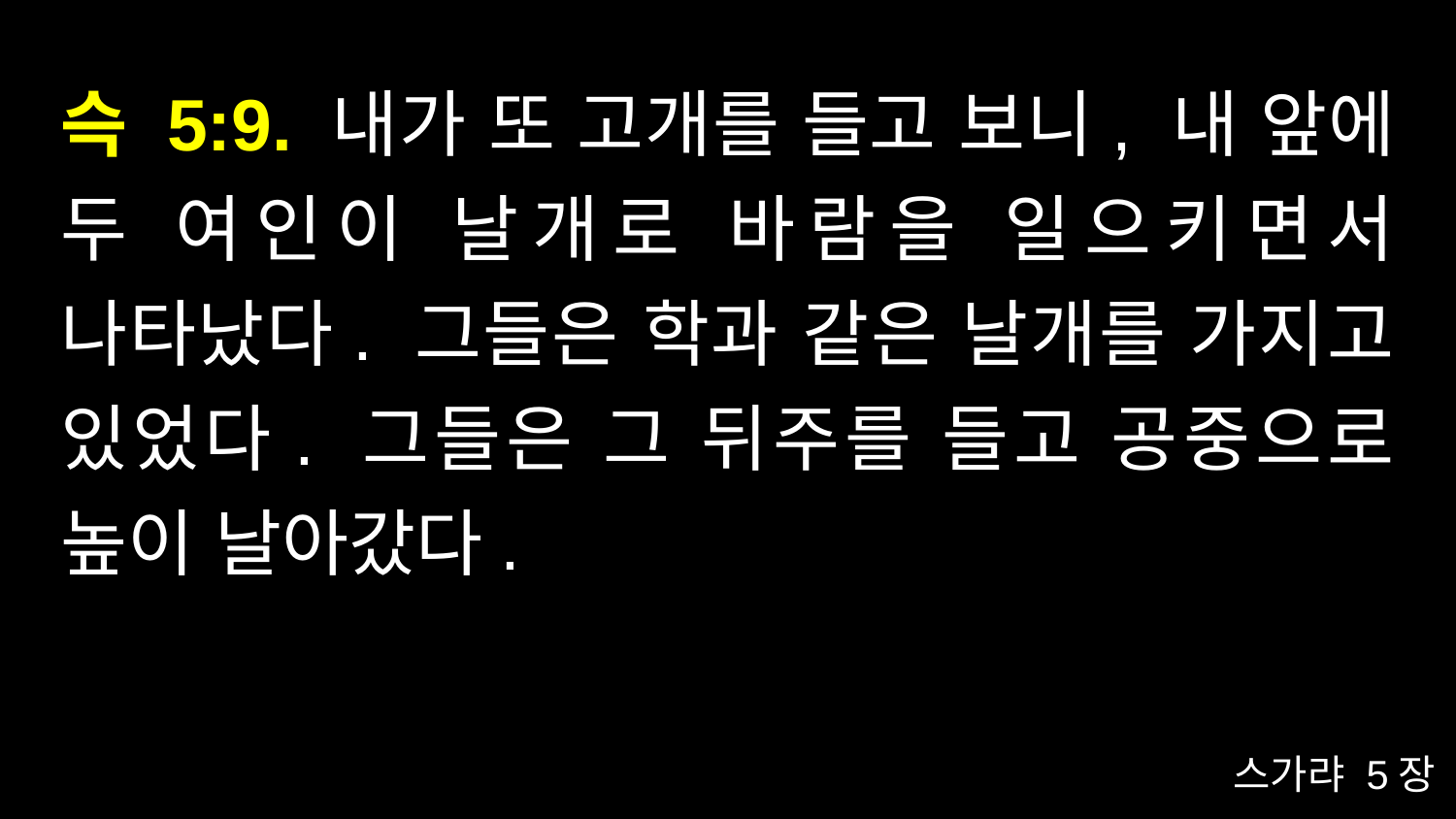

# 슥 5:9. 내가 또 고개를 들고 보니, 내 앞에 두 여인이 날개로 바람을 일으키면서 나타났다. 그들은 학과 같은 날개를 가지고 있었다. 그들은 그 뒤주를 들고 공중으로 높이 날아갔다.
스가랴 5장